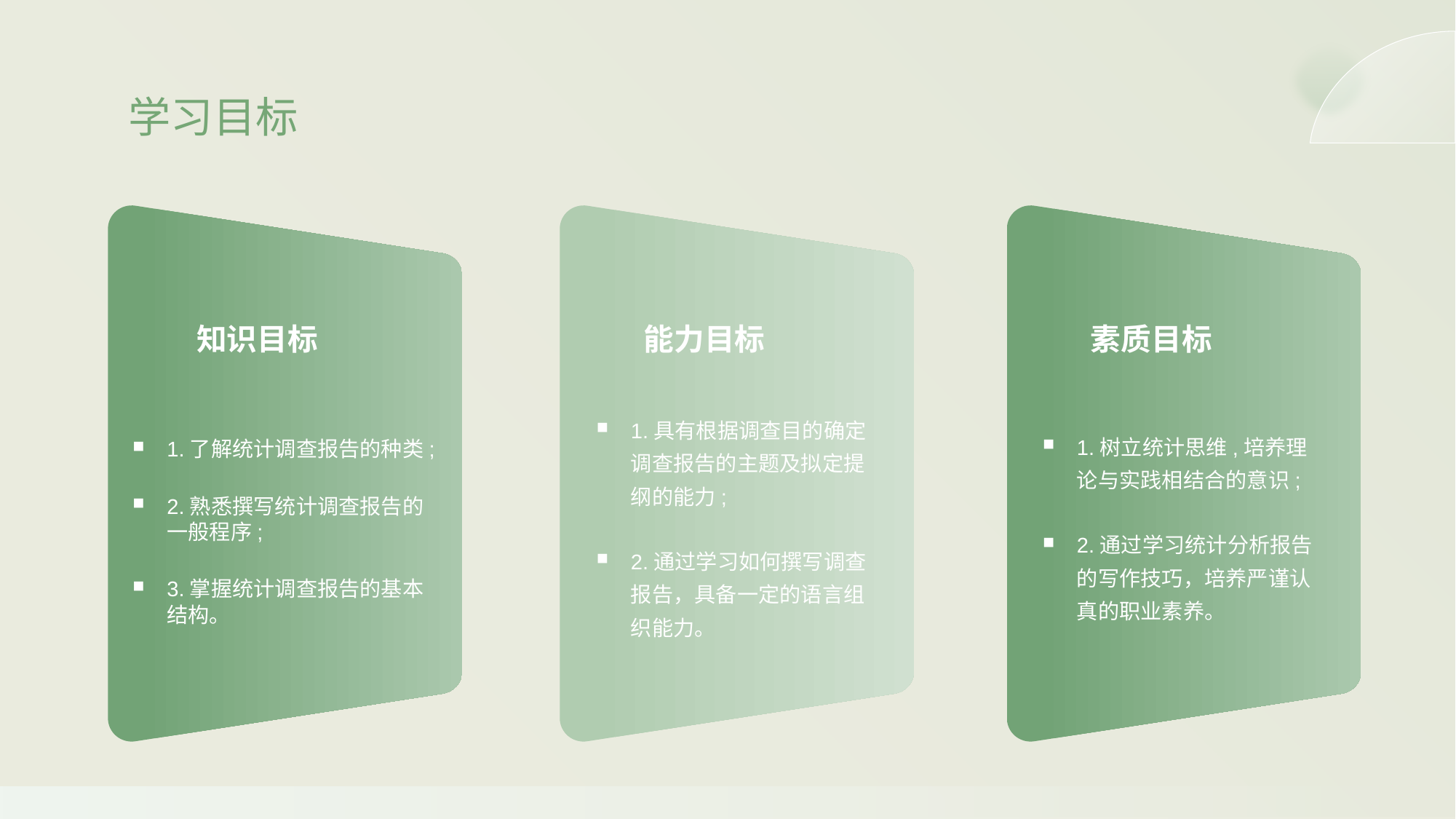

学习目标

知识目标
能力目标
素质目标
1.具有根据调查目的确定调查报告的主题及拟定提纲的能力;
2.通过学习如何撰写调查报告，具备一定的语言组织能力。
1.树立统计思维,培养理论与实践相结合的意识;
2.通过学习统计分析报告的写作技巧，培养严谨认真的职业素养。
1.了解统计调查报告的种类;
2.熟悉撰写统计调查报告的一般程序;
3.掌握统计调查报告的基本结构。